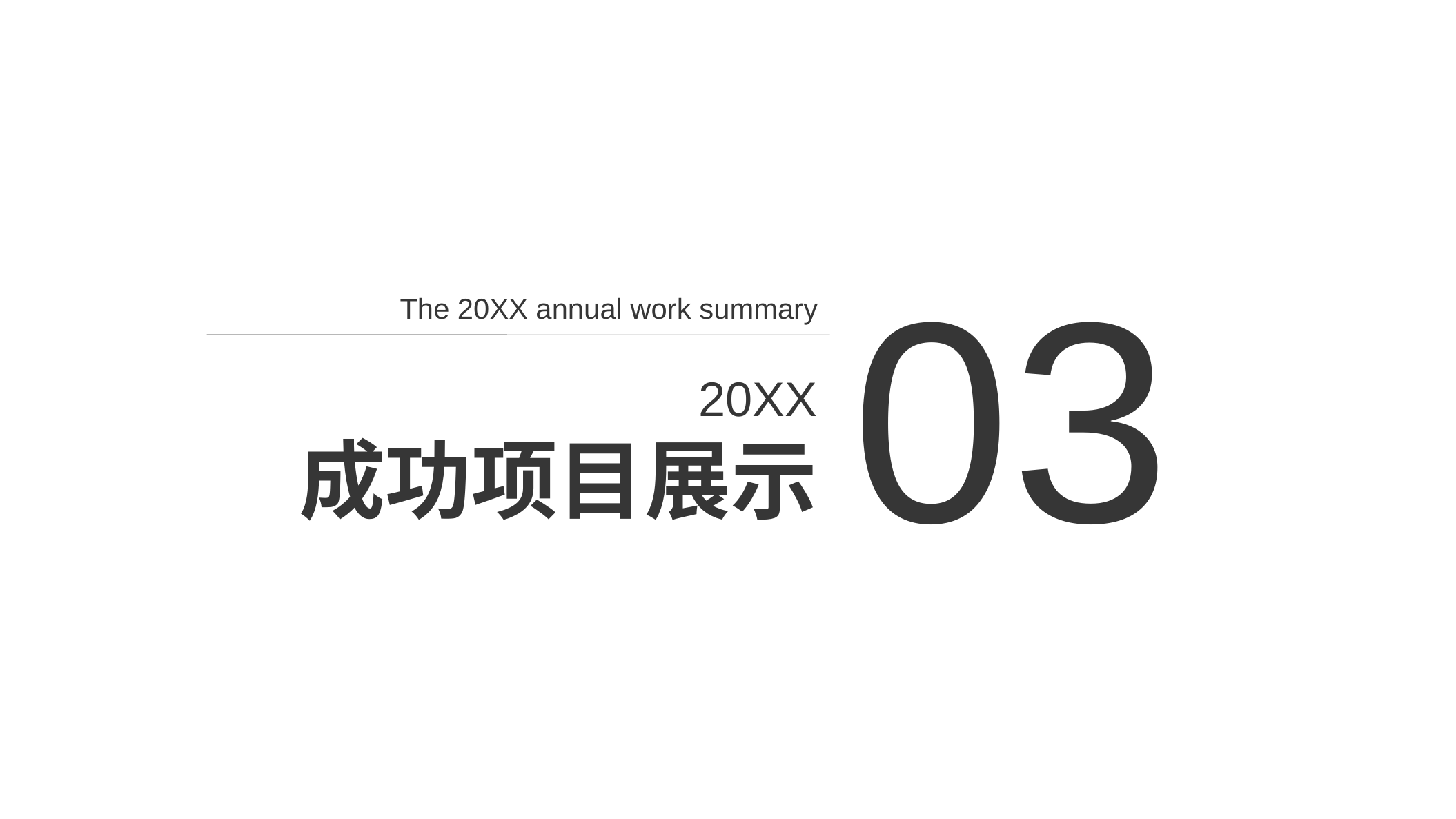

03
The 20XX annual work summary

20XX
成功项目展示